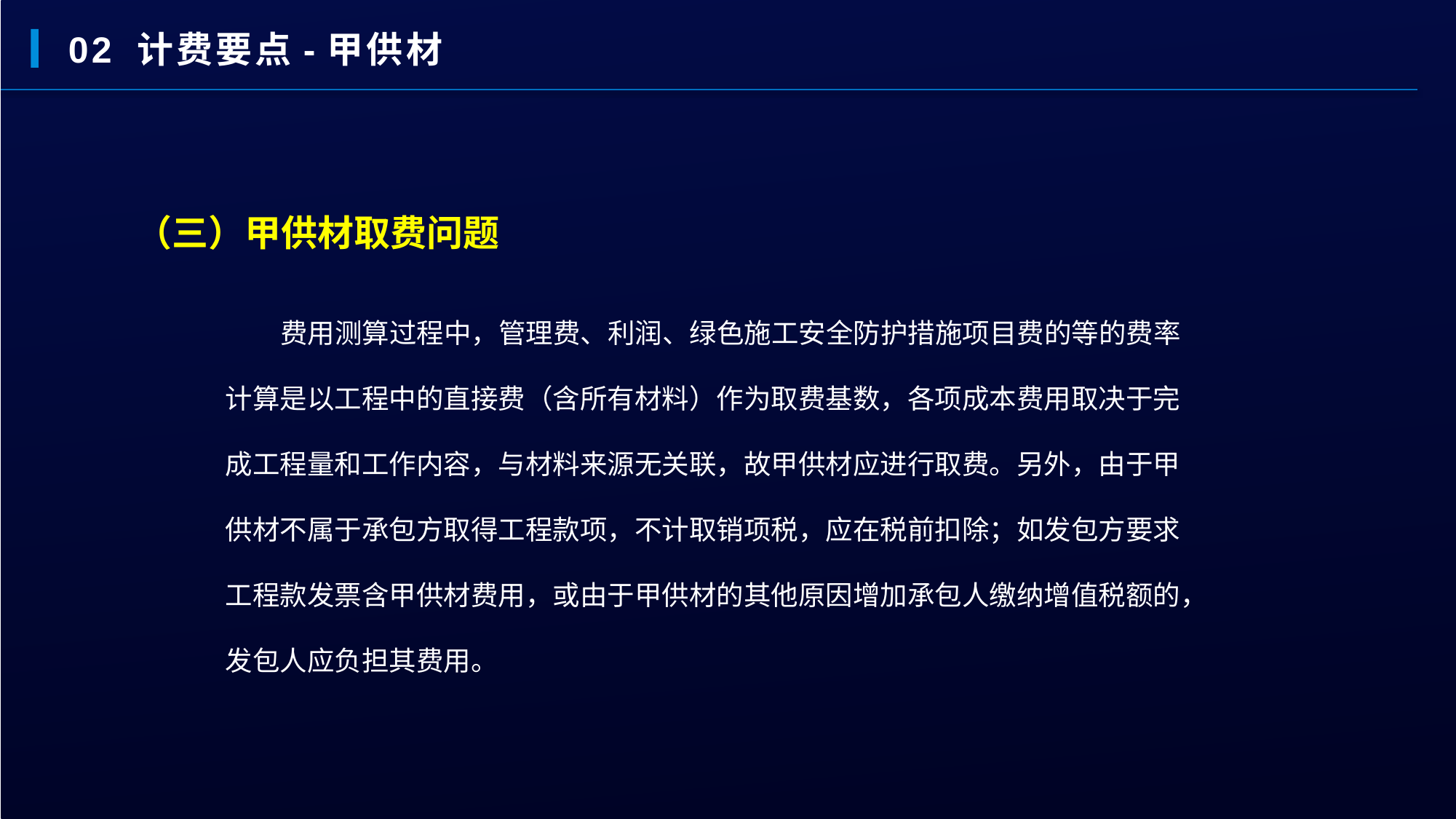

02 计费要点-甲供材
（三）甲供材取费问题
 费用测算过程中，管理费、利润、绿色施工安全防护措施项目费的等的费率计算是以工程中的直接费（含所有材料）作为取费基数，各项成本费用取决于完成工程量和工作内容，与材料来源无关联，故甲供材应进行取费。另外，由于甲供材不属于承包方取得工程款项，不计取销项税，应在税前扣除；如发包方要求工程款发票含甲供材费用，或由于甲供材的其他原因增加承包人缴纳增值税额的，发包人应负担其费用。